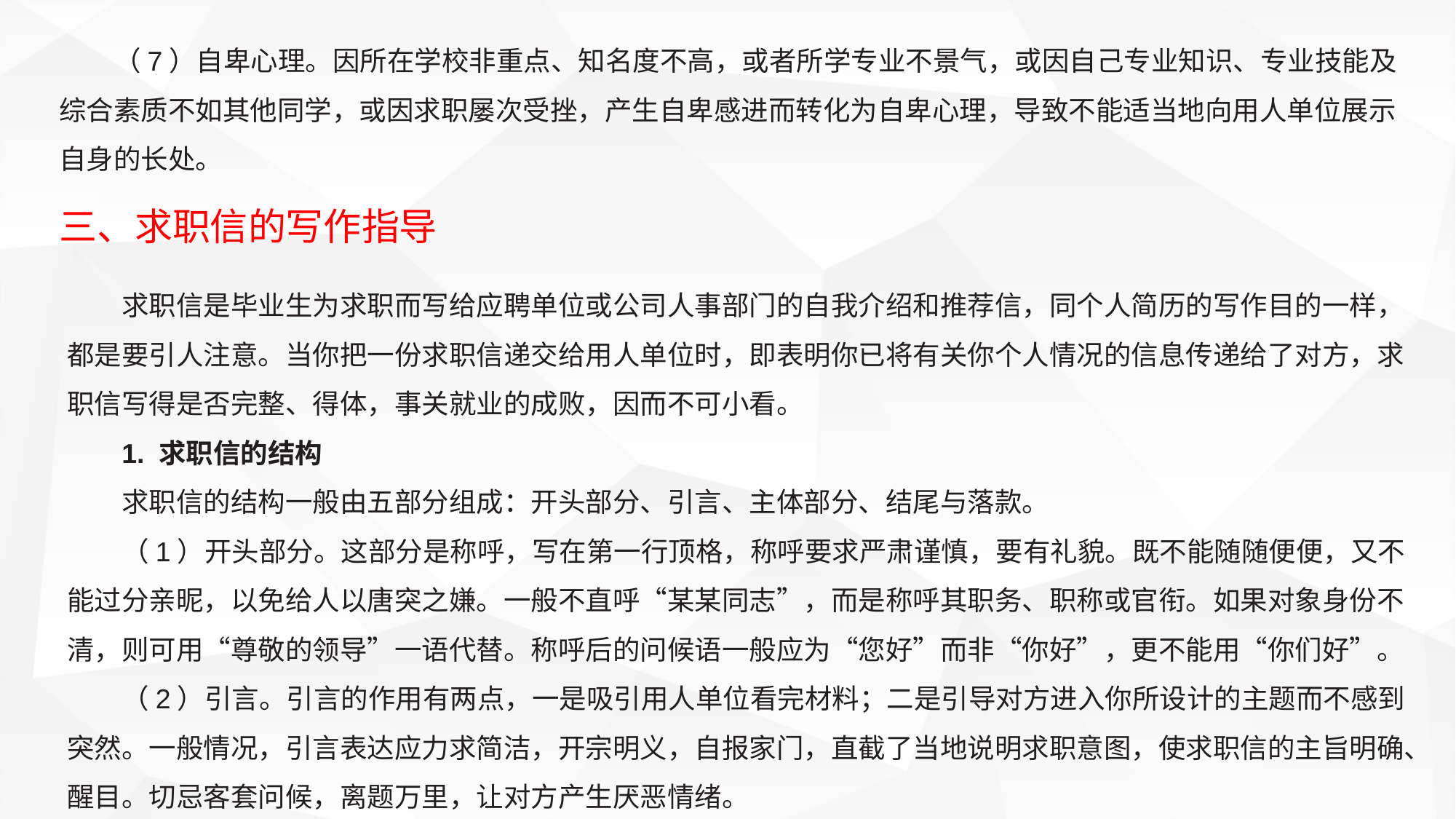

（7）自卑心理。因所在学校非重点、知名度不高，或者所学专业不景气，或因自己专业知识、专业技能及综合素质不如其他同学，或因求职屡次受挫，产生自卑感进而转化为自卑心理，导致不能适当地向用人单位展示自身的长处。
三、求职信的写作指导
求职信是毕业生为求职而写给应聘单位或公司人事部门的自我介绍和推荐信，同个人简历的写作目的一样，都是要引人注意。当你把一份求职信递交给用人单位时，即表明你已将有关你个人情况的信息传递给了对方，求职信写得是否完整、得体，事关就业的成败，因而不可小看。
1. 求职信的结构
求职信的结构一般由五部分组成：开头部分、引言、主体部分、结尾与落款。
（1）开头部分。这部分是称呼，写在第一行顶格，称呼要求严肃谨慎，要有礼貌。既不能随随便便，又不能过分亲昵，以免给人以唐突之嫌。一般不直呼“某某同志”，而是称呼其职务、职称或官衔。如果对象身份不清，则可用“尊敬的领导”一语代替。称呼后的问候语一般应为“您好”而非“你好”，更不能用“你们好”。
（2）引言。引言的作用有两点，一是吸引用人单位看完材料；二是引导对方进入你所设计的主题而不感到突然。一般情况，引言表达应力求简洁，开宗明义，自报家门，直截了当地说明求职意图，使求职信的主旨明确、醒目。切忌客套问候，离题万里，让对方产生厌恶情绪。